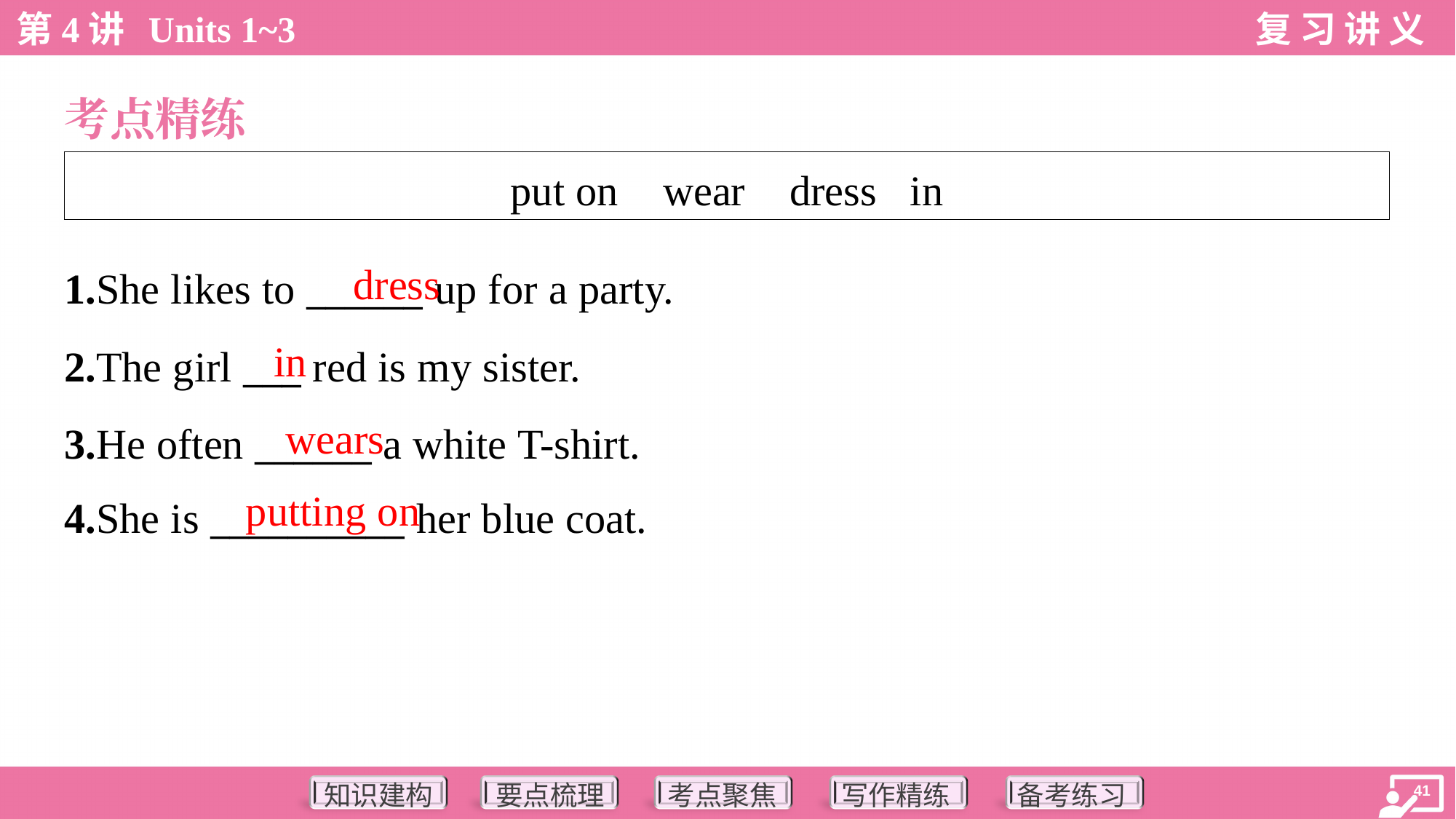

考点精练
| put on wear dress in |
| --- |
dress
1.She likes to ______ up for a party.
2.The girl ___ red is my sister.
3.He often ______ a white T-shirt.
4.She is __________ her blue coat.
in
wears
putting on